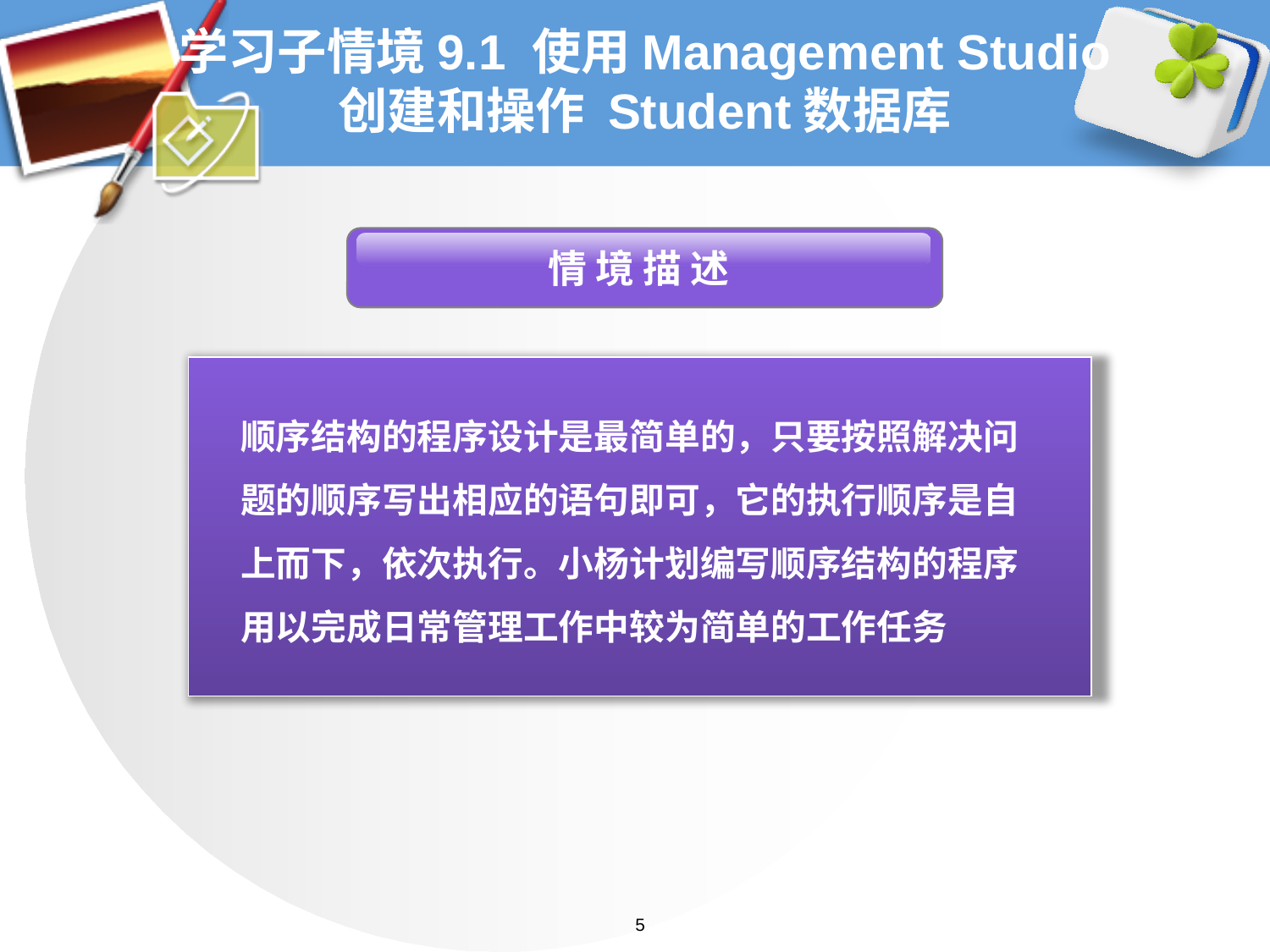

# 学习子情境9.1 使用Management Studio 创建和操作 Student数据库

  情 境 描 述

顺序结构的程序设计是最简单的，只要按照解决问题的顺序写出相应的语句即可，它的执行顺序是自上而下，依次执行。小杨计划编写顺序结构的程序用以完成日常管理工作中较为简单的工作任务
5